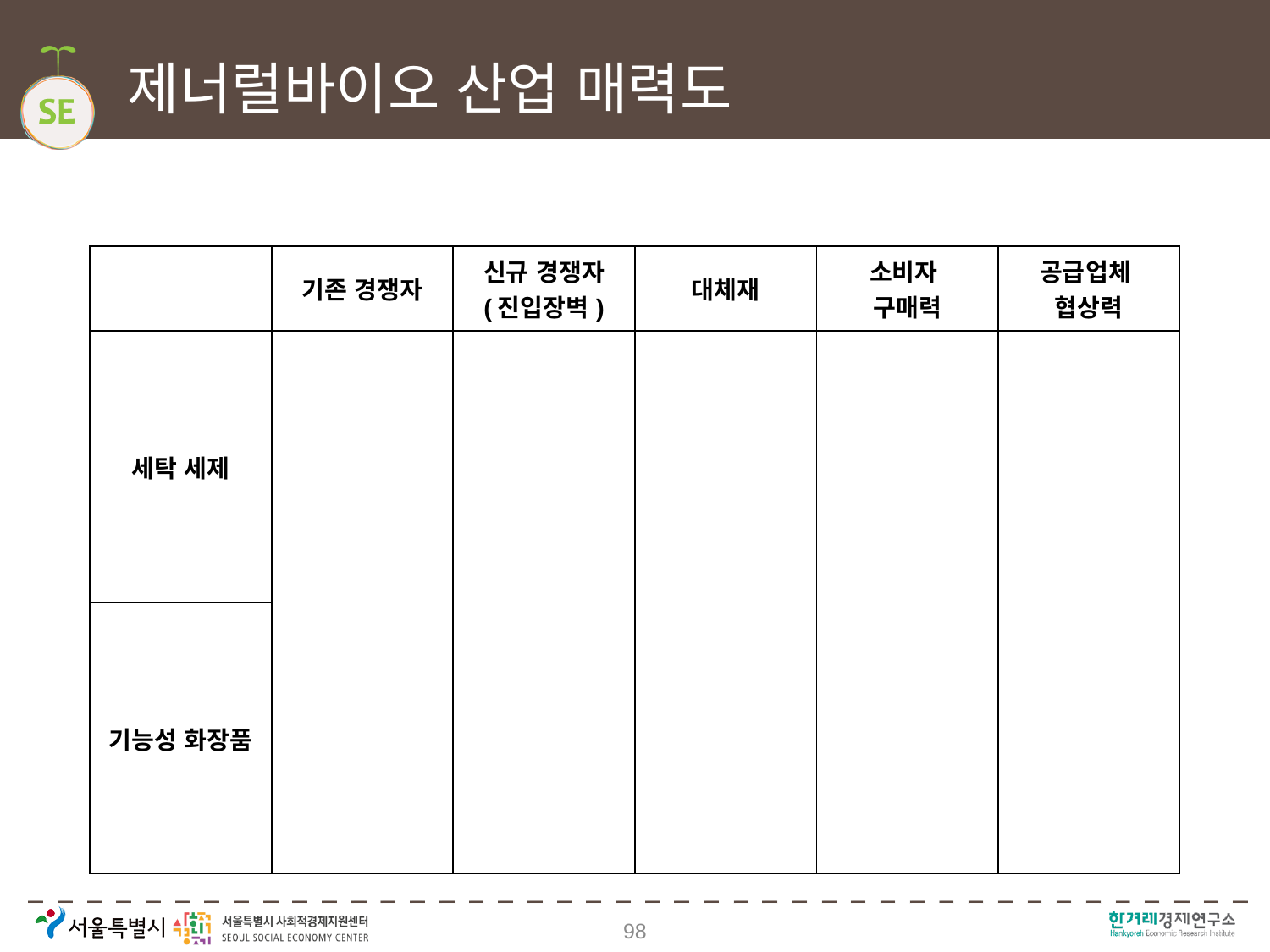

# 제너럴바이오 산업 매력도
|  | 기존 경쟁자 | 신규 경쟁자 (진입장벽) | 대체재 | 소비자 구매력 | 공급업체 협상력 |
| --- | --- | --- | --- | --- | --- |
| 세탁 세제 |  |  |  |  |  |
| 기능성 화장품 |  |  |  |  |  |
98